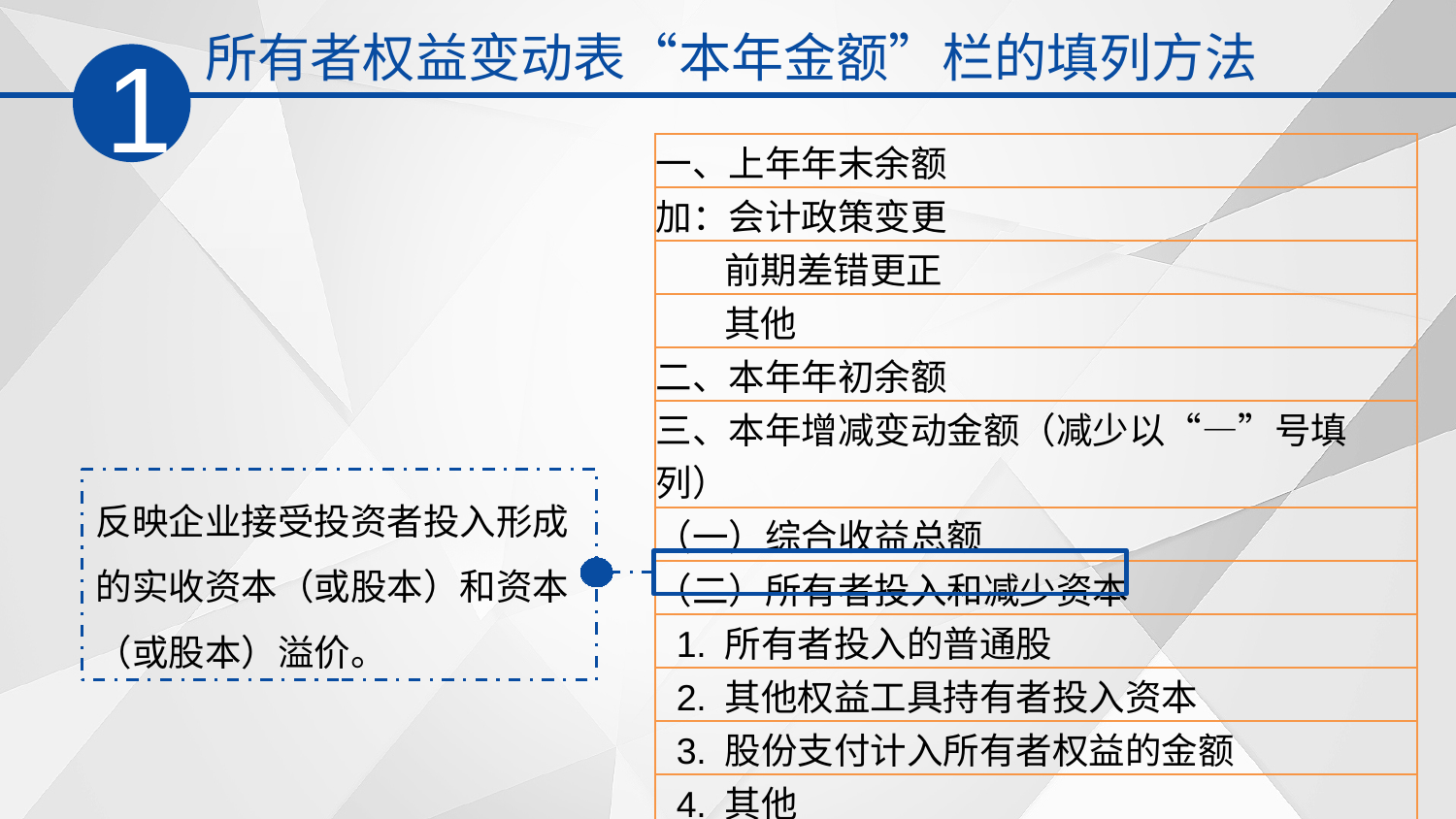

所有者权益变动表“本年金额”栏的填列方法
1

| 一、上年年末余额 |
| --- |
| 加：会计政策变更 |
| 前期差错更正 |
| 其他 |
| 二、本年年初余额 |
| 三、本年增减变动金额（减少以“—”号填列） |
| （一）综合收益总额 |
| （二）所有者投入和减少资本 |
| 1. 所有者投入的普通股 |
| 2. 其他权益工具持有者投入资本 |
| 3. 股份支付计入所有者权益的金额 |
| 4. 其他 |
反映企业接受投资者投入形成的实收资本（或股本）和资本（或股本）溢价。